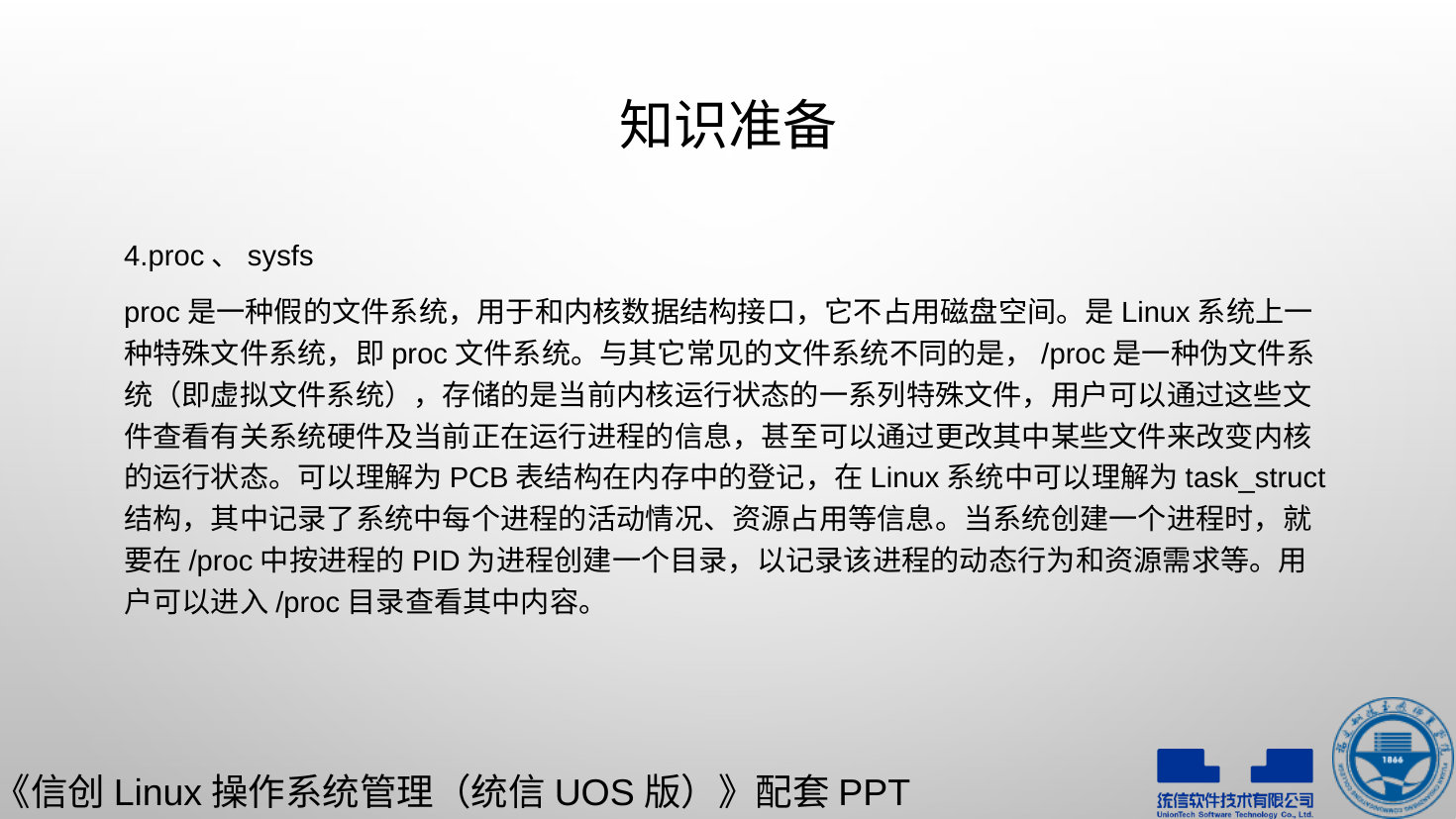

# 知识准备
4.proc、sysfs
proc是一种假的文件系统，用于和内核数据结构接口，它不占用磁盘空间。是Linux系统上一种特殊文件系统，即proc文件系统。与其它常见的文件系统不同的是，/proc是一种伪文件系统（即虚拟文件系统），存储的是当前内核运行状态的一系列特殊文件，用户可以通过这些文件查看有关系统硬件及当前正在运行进程的信息，甚至可以通过更改其中某些文件来改变内核的运行状态。可以理解为PCB表结构在内存中的登记，在Linux系统中可以理解为task_struct结构，其中记录了系统中每个进程的活动情况、资源占用等信息。当系统创建一个进程时，就要在/proc中按进程的PID为进程创建一个目录，以记录该进程的动态行为和资源需求等。用户可以进入/proc目录查看其中内容。